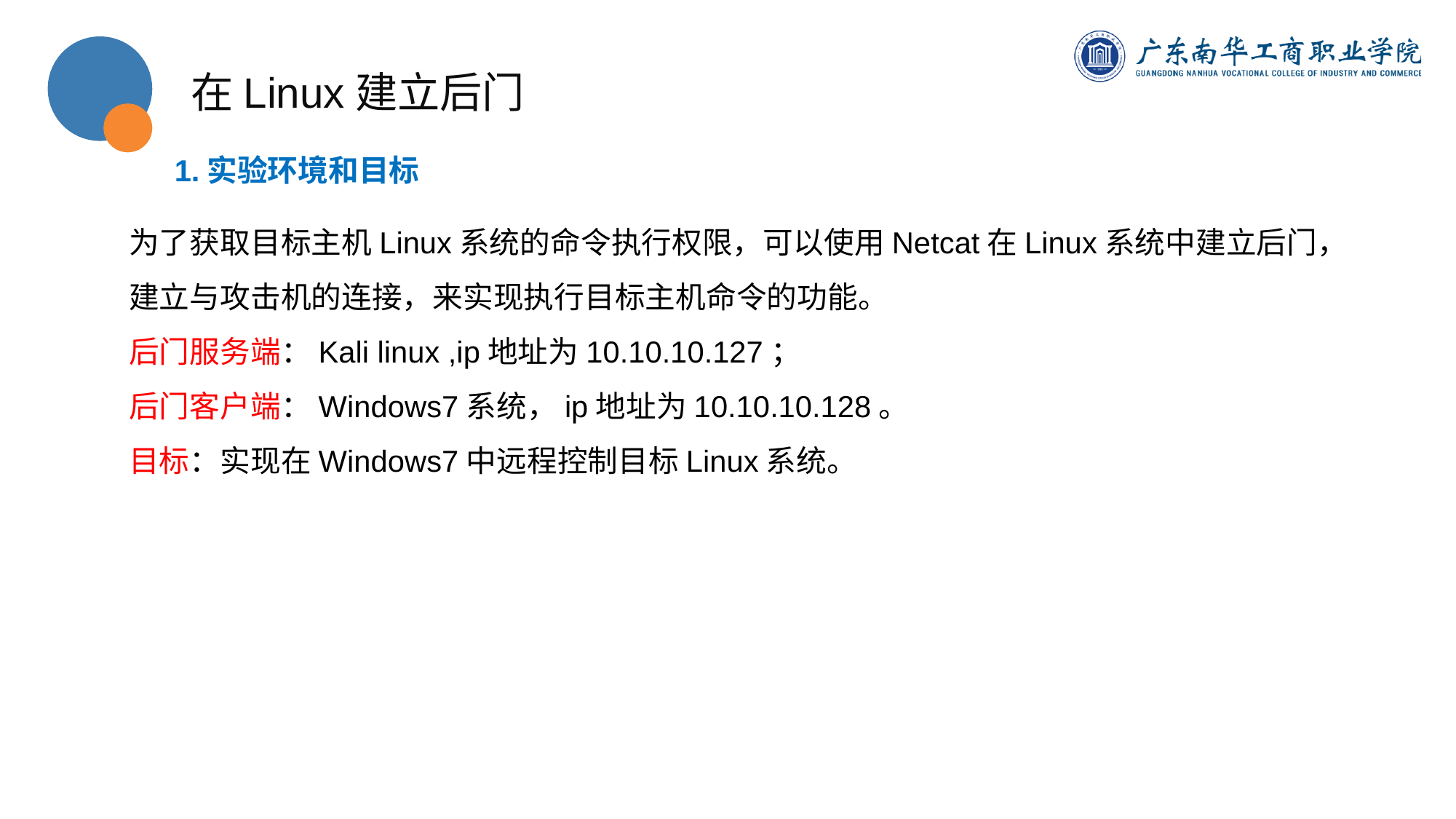

在Linux建立后门

1.实验环境和目标
为了获取目标主机Linux系统的命令执行权限，可以使用Netcat在Linux系统中建立后门，建立与攻击机的连接，来实现执行目标主机命令的功能。
后门服务端：Kali linux ,ip地址为10.10.10.127；
后门客户端：Windows7系统，ip地址为10.10.10.128。
目标：实现在Windows7中远程控制目标Linux系统。